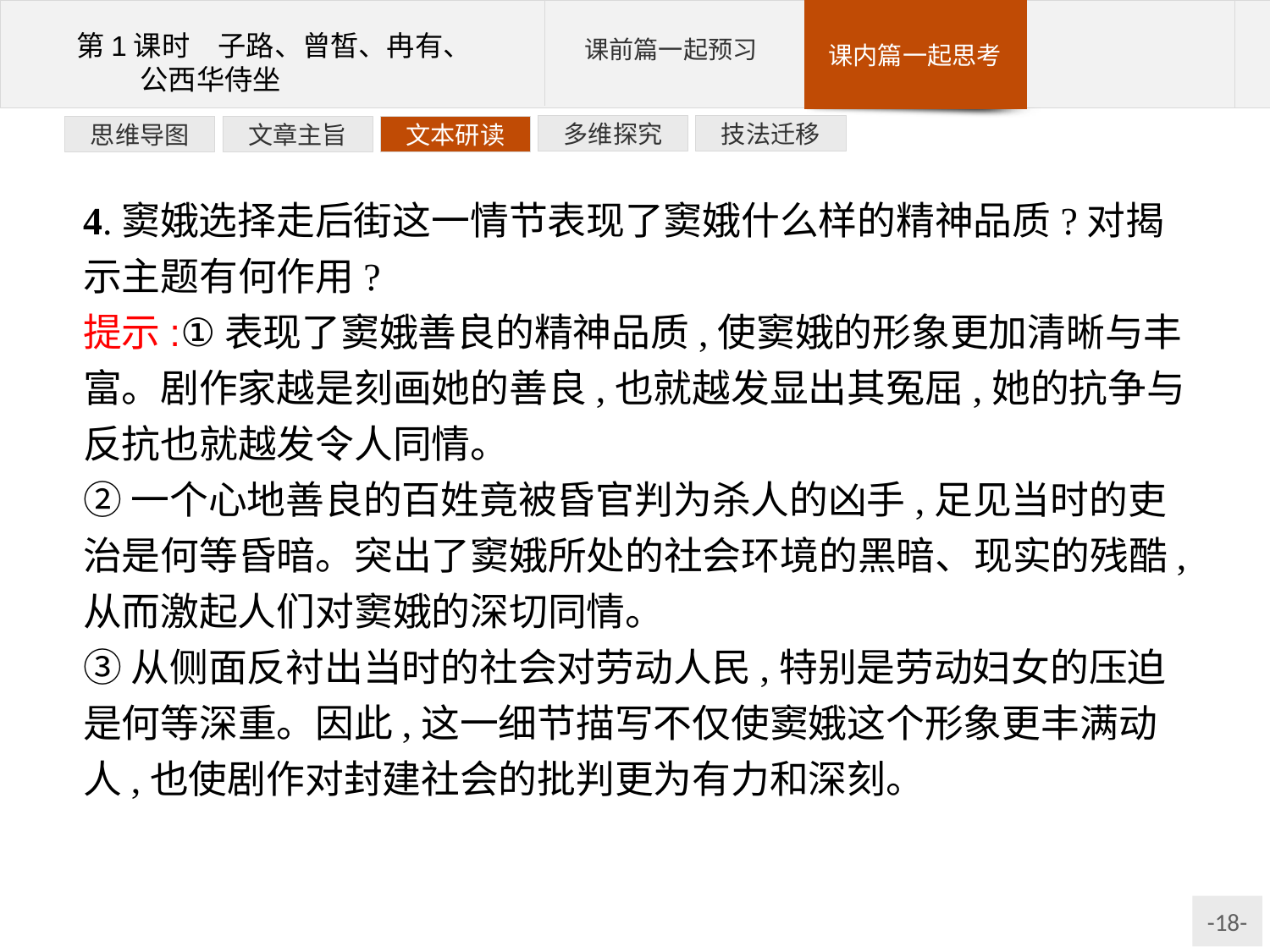

技法迁移
多维探究
文本研读
文章主旨
思维导图
4.窦娥选择走后街这一情节表现了窦娥什么样的精神品质?对揭示主题有何作用?
提示:①表现了窦娥善良的精神品质,使窦娥的形象更加清晰与丰富。剧作家越是刻画她的善良,也就越发显出其冤屈,她的抗争与反抗也就越发令人同情。
②一个心地善良的百姓竟被昏官判为杀人的凶手,足见当时的吏治是何等昏暗。突出了窦娥所处的社会环境的黑暗、现实的残酷,从而激起人们对窦娥的深切同情。
③从侧面反衬出当时的社会对劳动人民,特别是劳动妇女的压迫是何等深重。因此,这一细节描写不仅使窦娥这个形象更丰满动人,也使剧作对封建社会的批判更为有力和深刻。